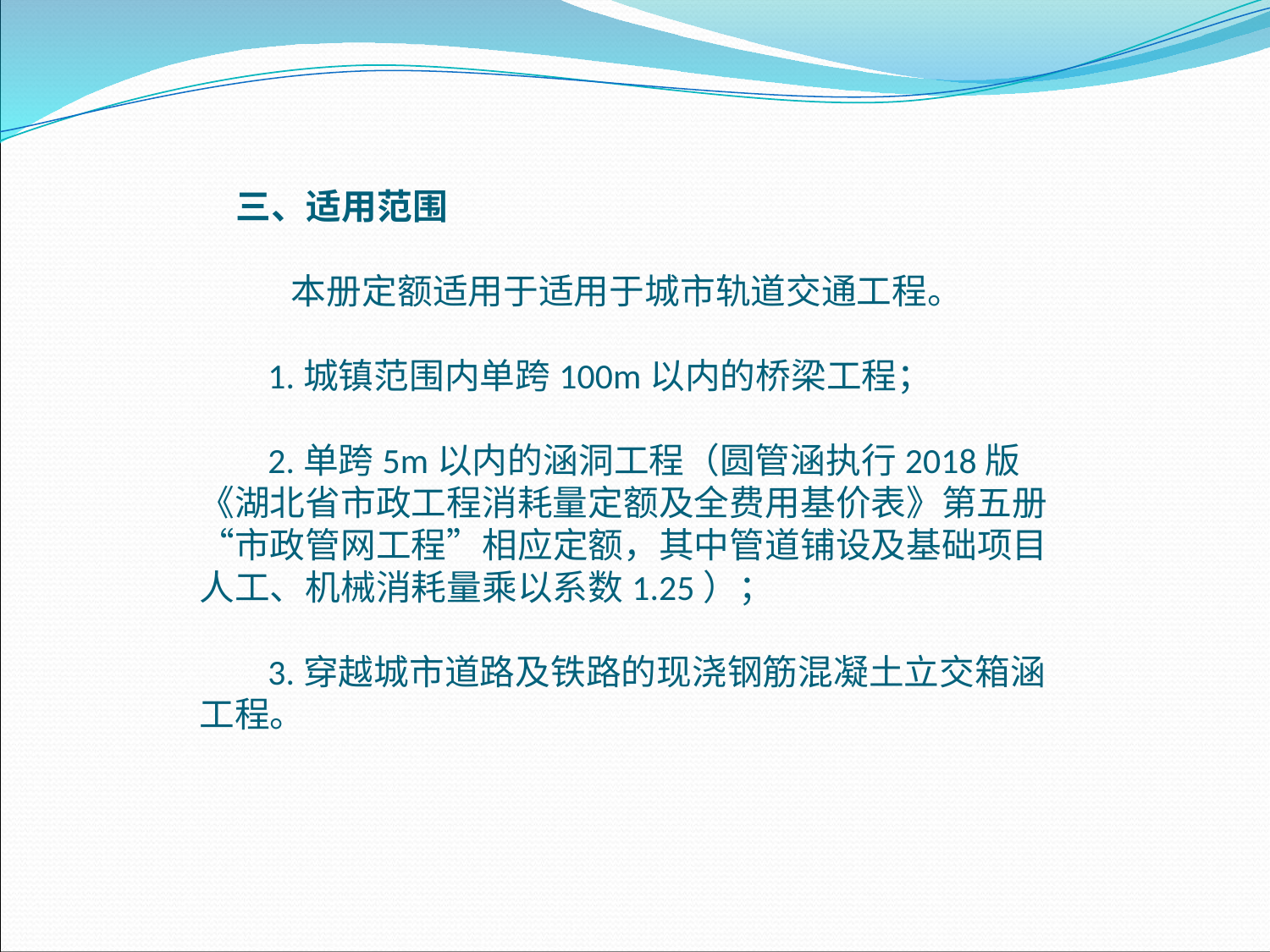

三、适用范围
      本册定额适用于适用于城市轨道交通工程。
    1.城镇范围内单跨100m以内的桥梁工程；
    2.单跨5m以内的涵洞工程（圆管涵执行2018版《湖北省市政工程消耗量定额及全费用基价表》第五册“市政管网工程”相应定额，其中管道铺设及基础项目人工、机械消耗量乘以系数1.25）；
    3.穿越城市道路及铁路的现浇钢筋混凝土立交箱涵工程。
47